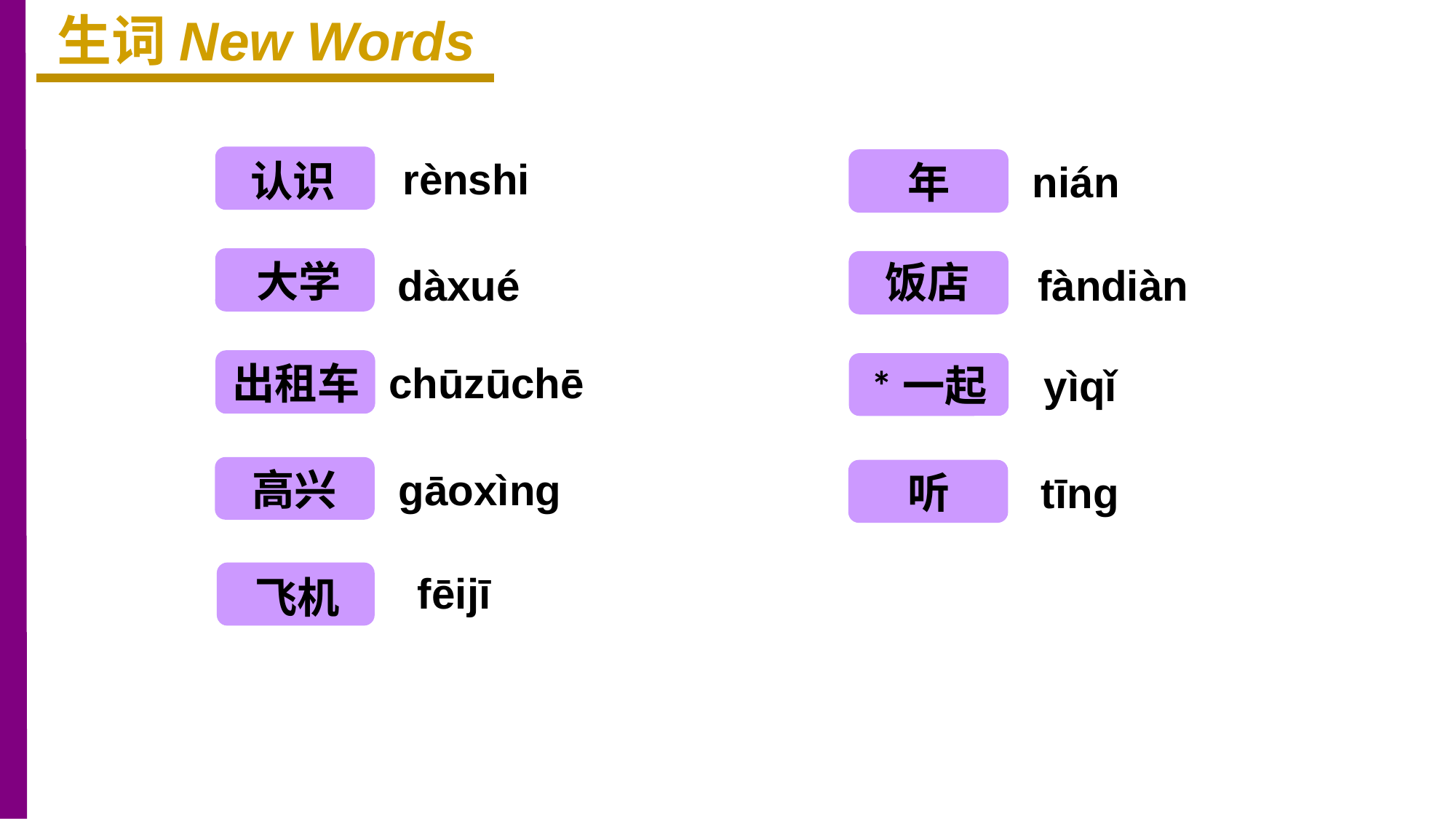

生词New Words

认识
rènshi

年
nián

大学
饭店

dàxué
fàndiàn

出租车
chūzūchē

*一起
yìqǐ

高兴
gāoxìng

听
tīng
fēijī

飞机